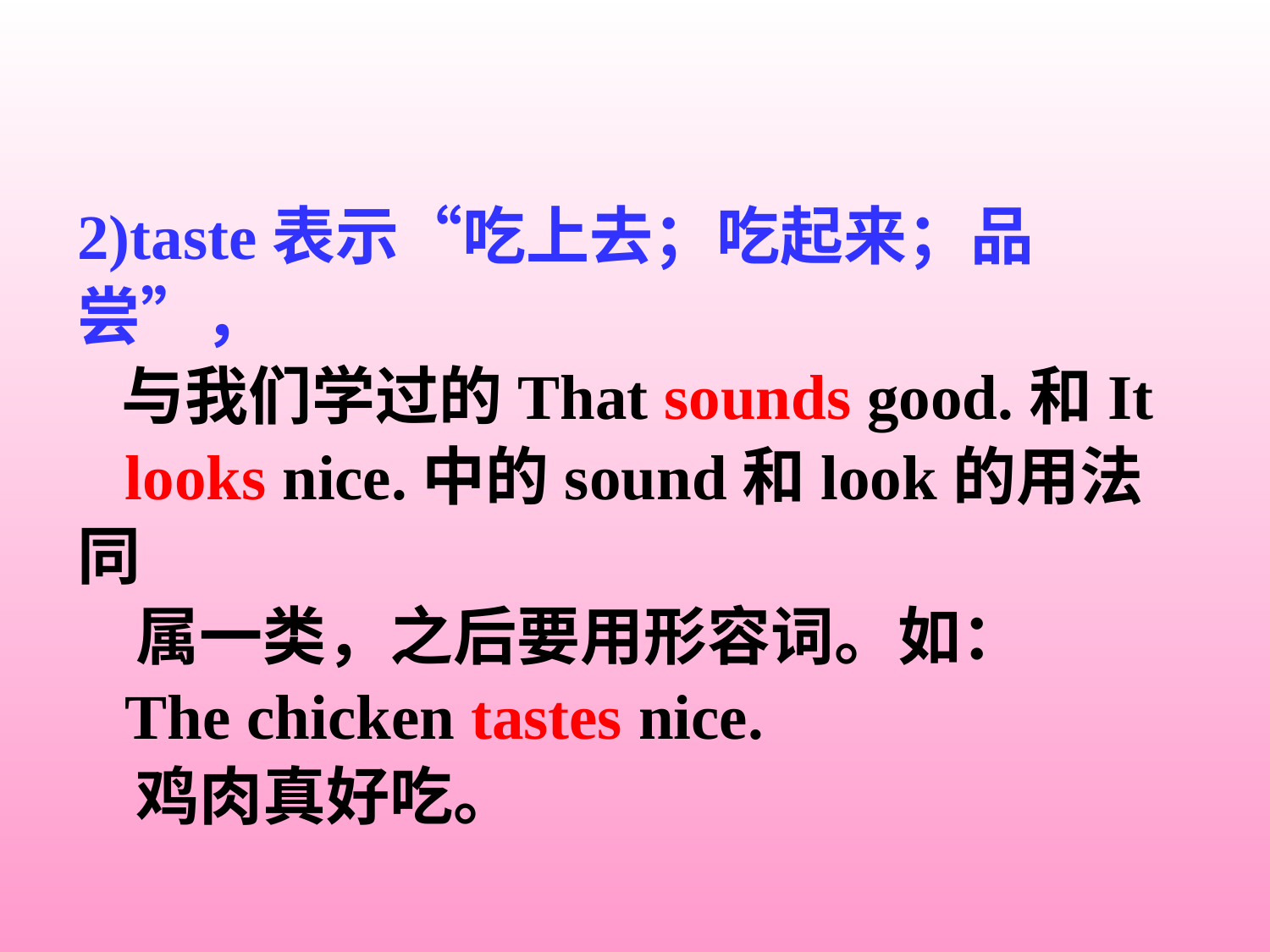

2)taste表示“吃上去；吃起来；品尝”，
  与我们学过的That sounds good.和It
   looks nice.中的sound和look的用法同
   属一类，之后要用形容词。如：
   The chicken tastes nice.
   鸡肉真好吃。